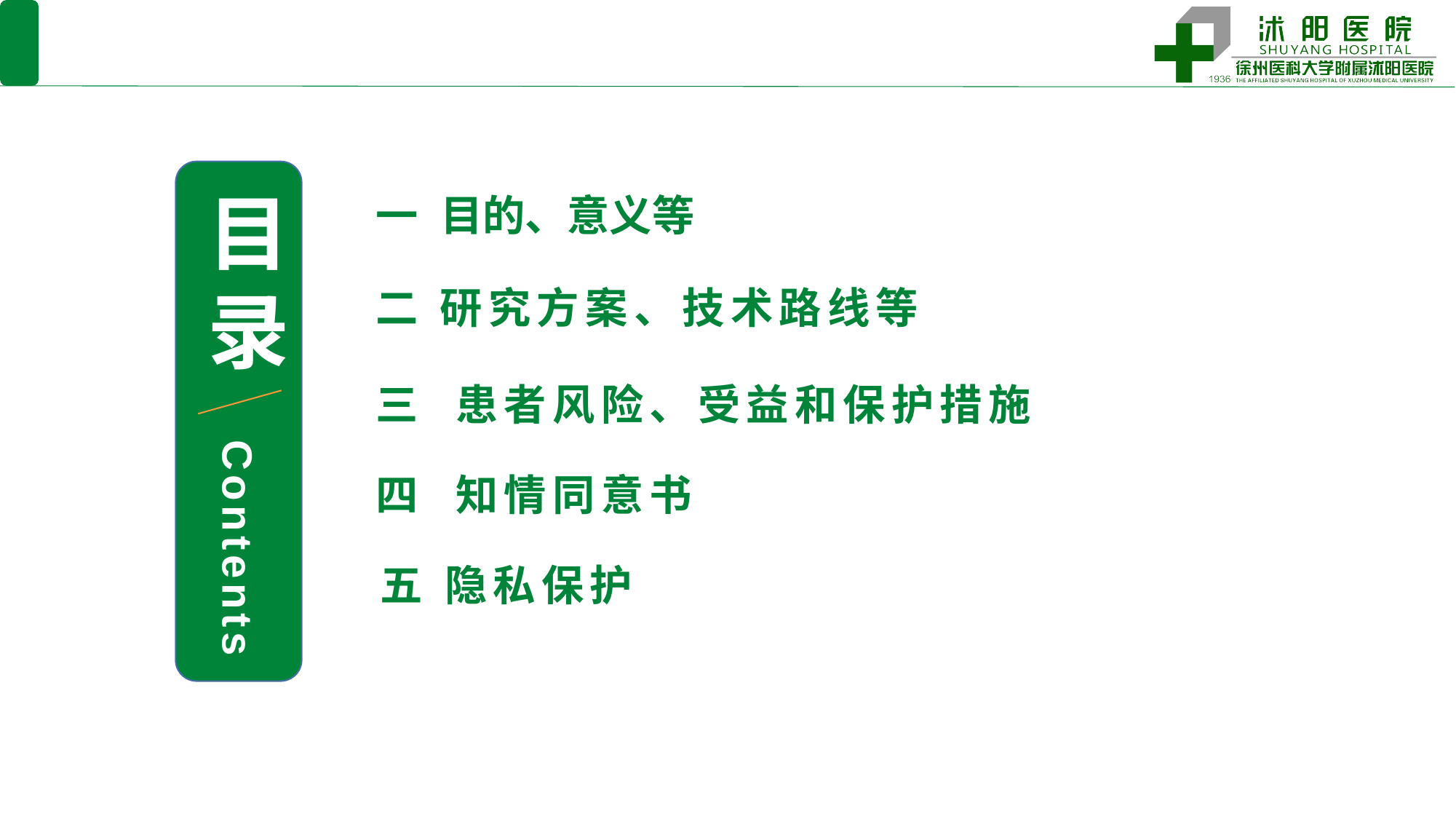

目
录
Contents
一 目的、意义等
二 研究方案、技术路线等
三  患者风险、受益和保护措施
四  知情同意书
五 隐私保护